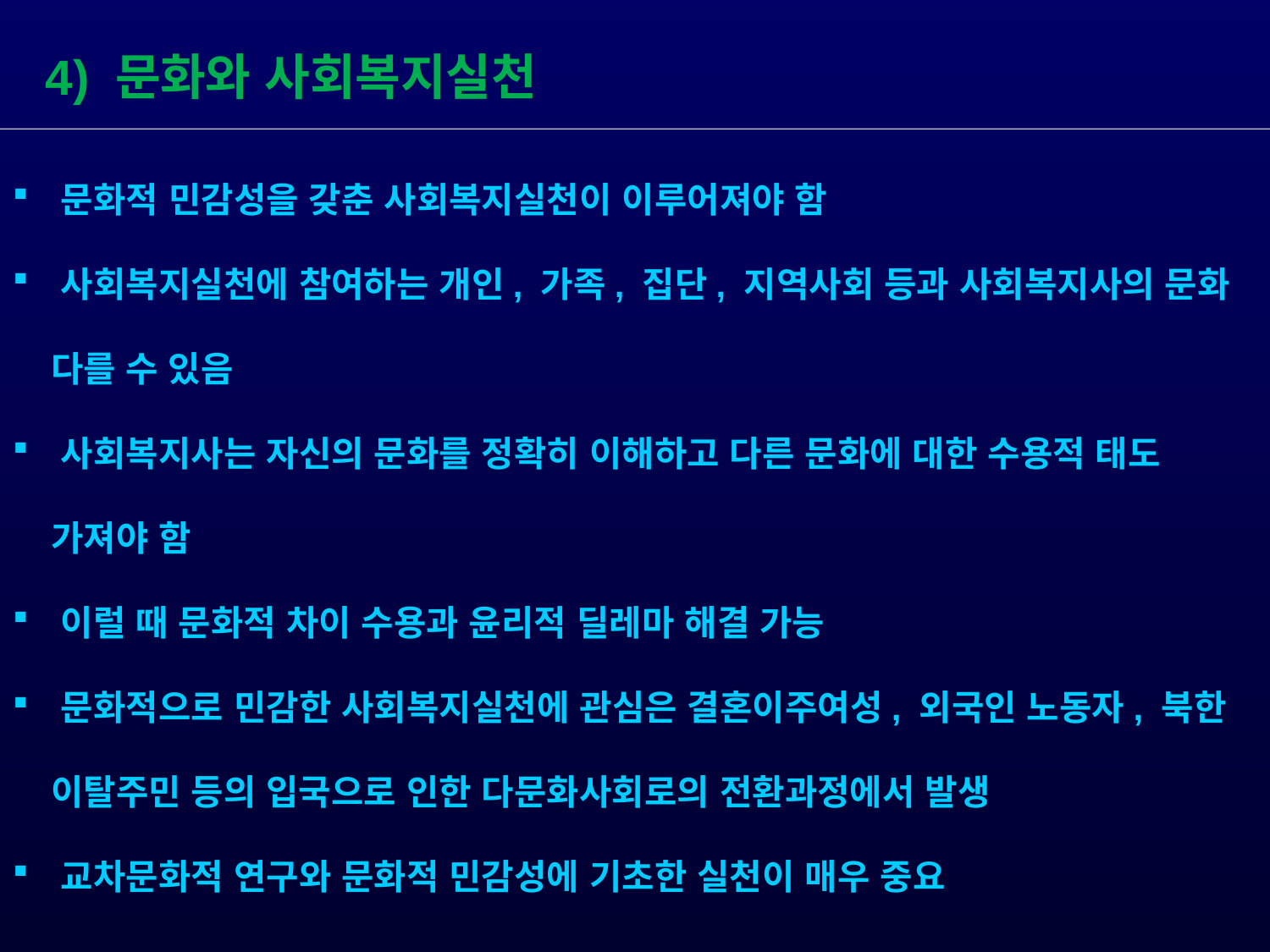

4) 문화와 사회복지실천
 문화적 민감성을 갖춘 사회복지실천이 이루어져야 함
 사회복지실천에 참여하는 개인, 가족, 집단, 지역사회 등과 사회복지사의 문화
   다를 수 있음
 사회복지사는 자신의 문화를 정확히 이해하고 다른 문화에 대한 수용적 태도
   가져야 함
 이럴 때 문화적 차이 수용과 윤리적 딜레마 해결 가능
 문화적으로 민감한 사회복지실천에 관심은 결혼이주여성, 외국인 노동자, 북한
   이탈주민 등의 입국으로 인한 다문화사회로의 전환과정에서 발생
 교차문화적 연구와 문화적 민감성에 기초한 실천이 매우 중요